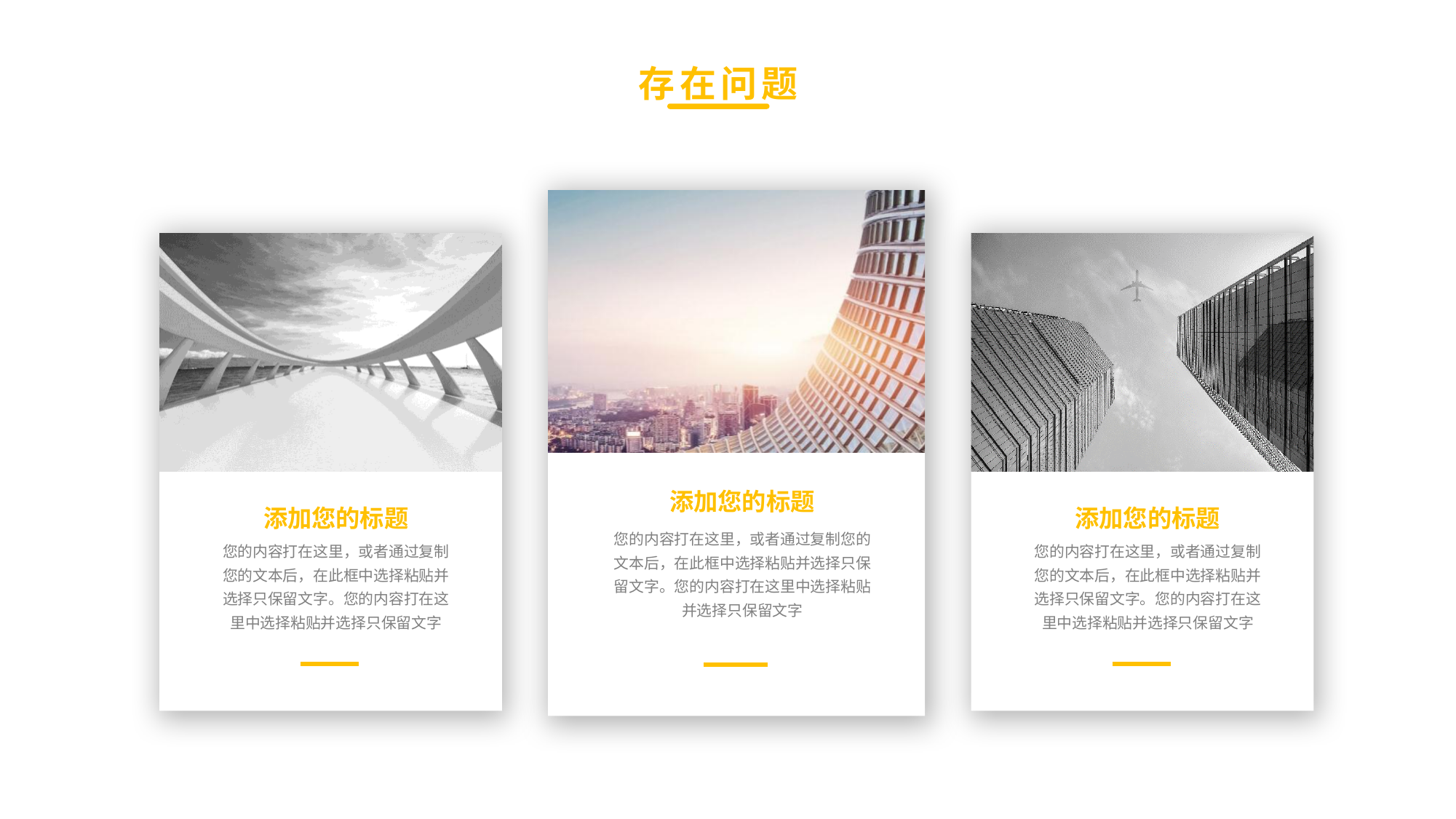

存在问题

添加您的标题
您的内容打在这里，或者通过复制您的文本后，在此框中选择粘贴并选择只保留文字。您的内容打在这里中选择粘贴并选择只保留文字

添加您的标题
您的内容打在这里，或者通过复制您的文本后，在此框中选择粘贴并选择只保留文字。您的内容打在这里中选择粘贴并选择只保留文字

添加您的标题
您的内容打在这里，或者通过复制您的文本后，在此框中选择粘贴并选择只保留文字。您的内容打在这里中选择粘贴并选择只保留文字